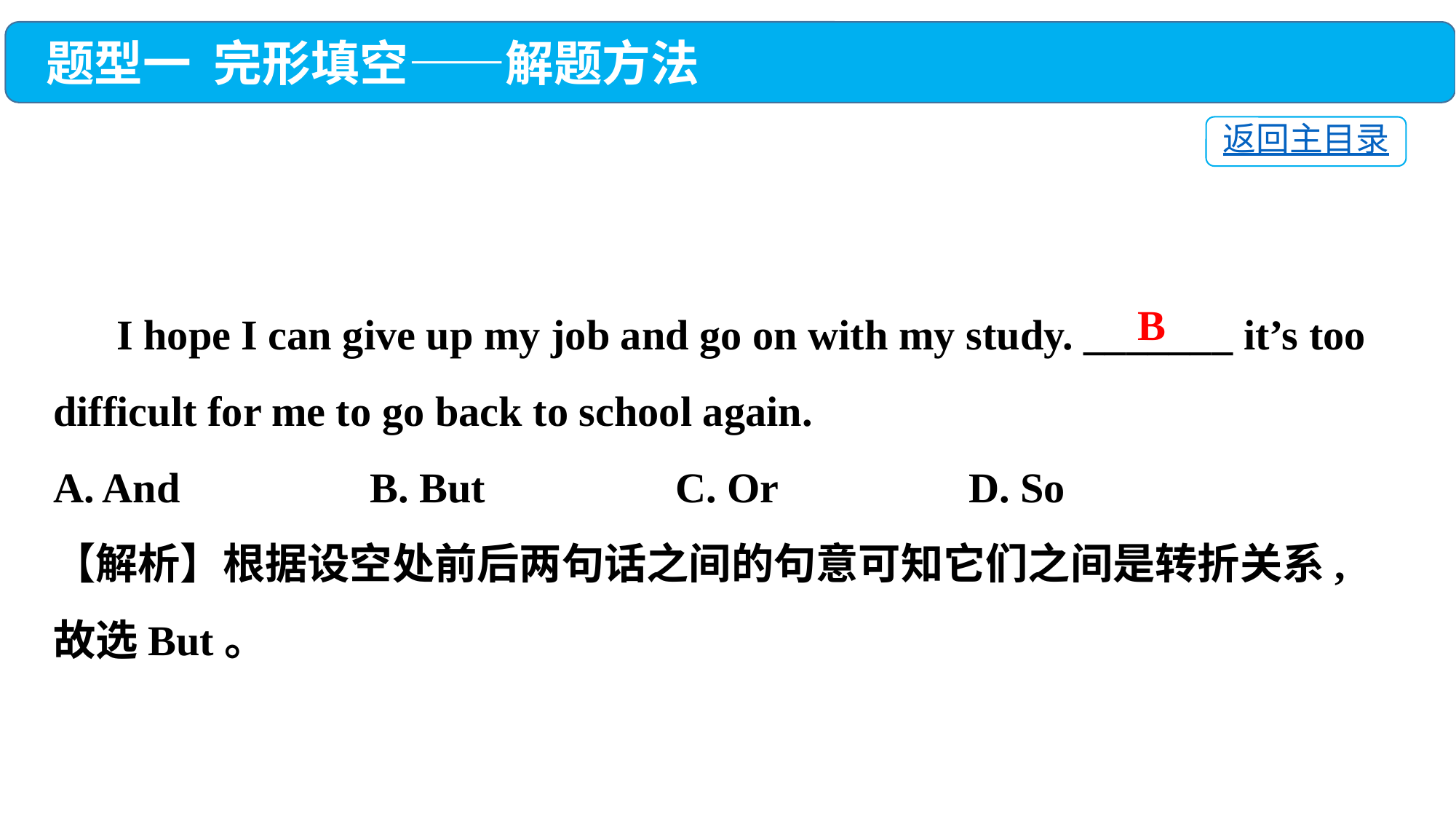

题型一  完形填空——解题方法
返回主目录
      I hope I can give up my job and go on with my study. _______ it’s too difficult for me to go back to school again.
A. And　　　　B. But　　　　C. Or　　　　D. So
【解析】根据设空处前后两句话之间的句意可知它们之间是转折关系,故选But。
B